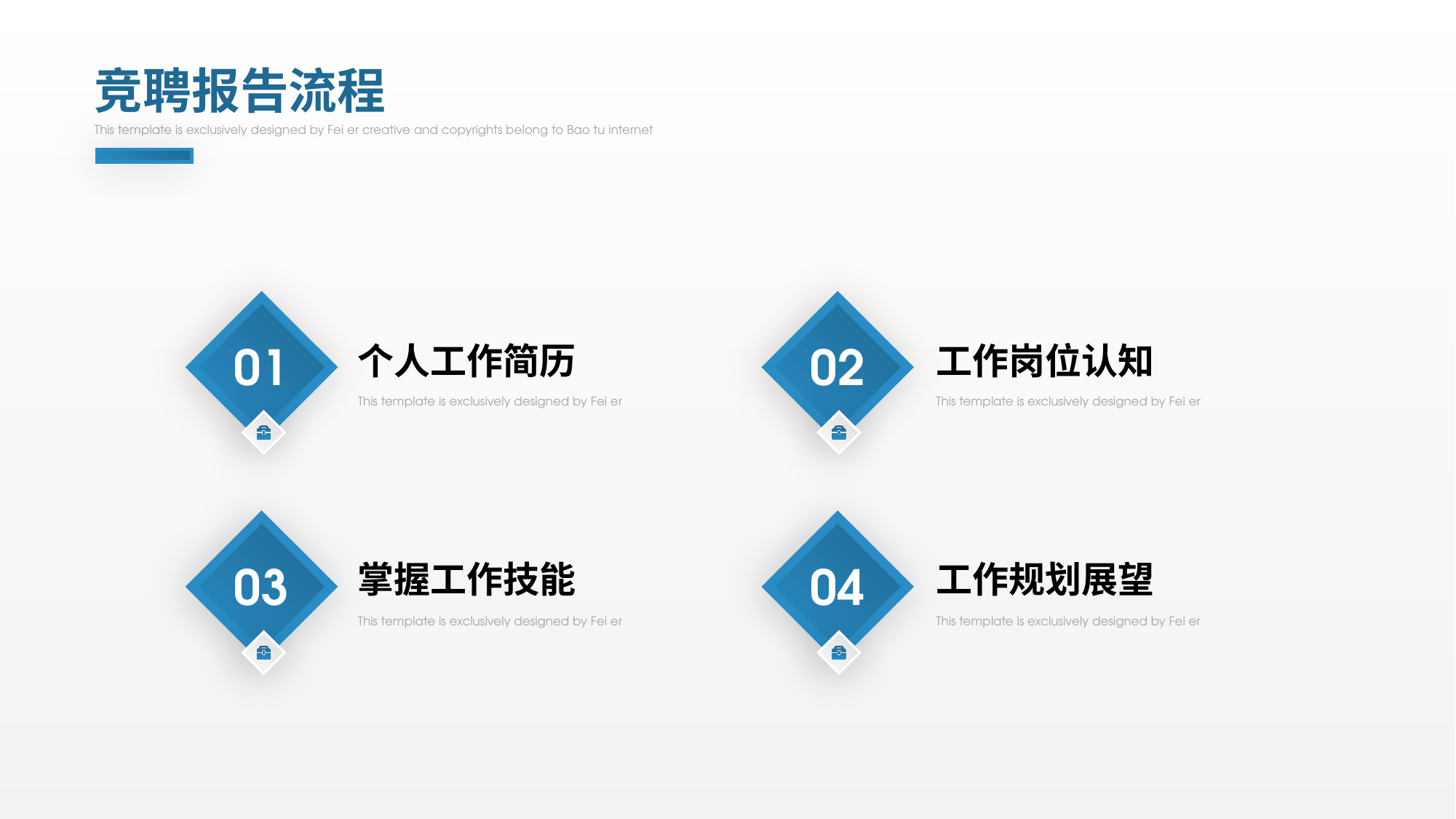

竞聘报告流程
This template is exclusively designed by Fei er creative and copyrights belong to Bao tu internet

01

02
个人工作简历
This template is exclusively designed by Fei er
工作岗位认知
This template is exclusively designed by Fei er

03

04
掌握工作技能
This template is exclusively designed by Fei er
工作规划展望
This template is exclusively designed by Fei er